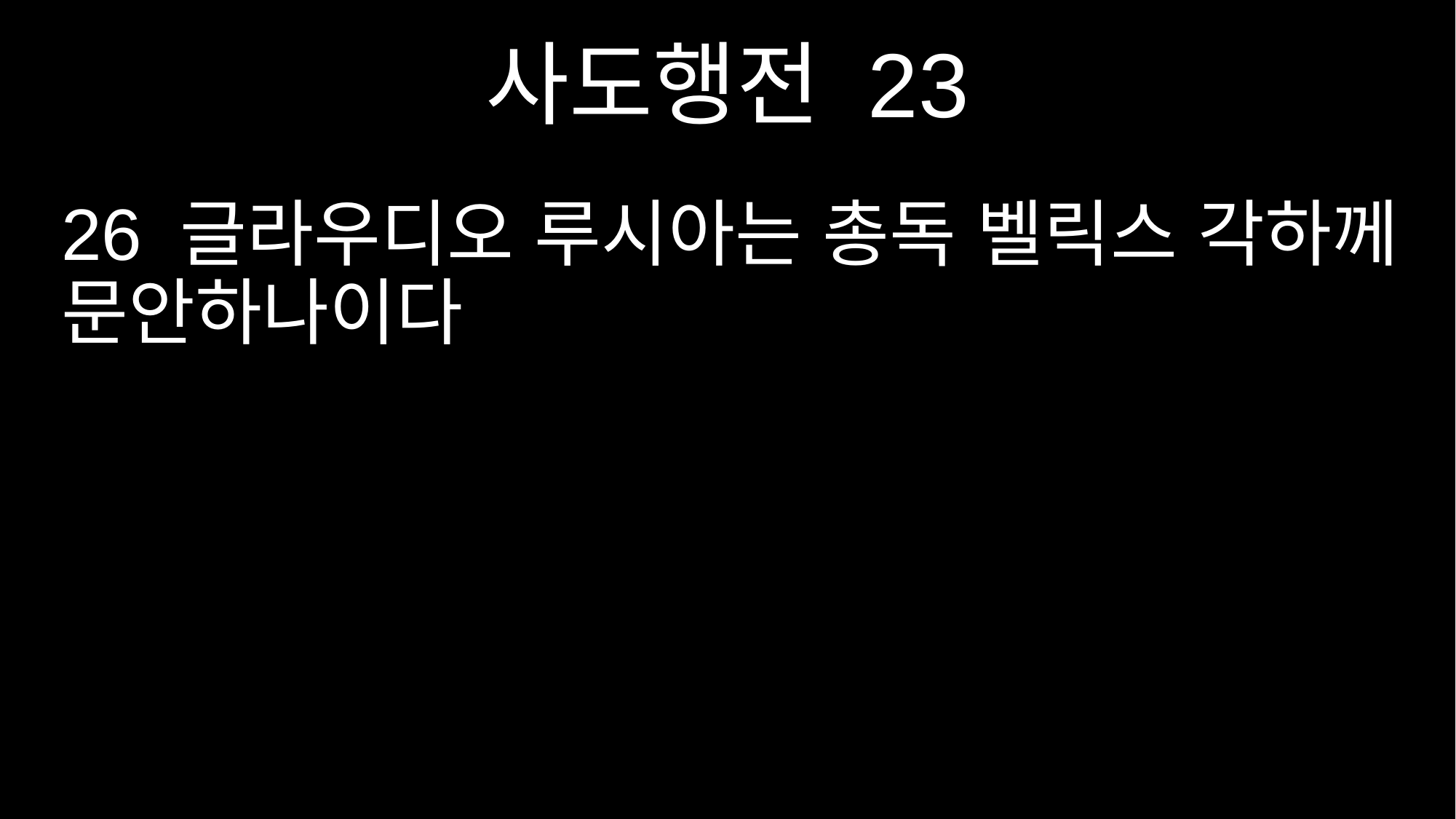

사도행전 23
26 글라우디오 루시아는 총독 벨릭스 각하께 문안하나이다